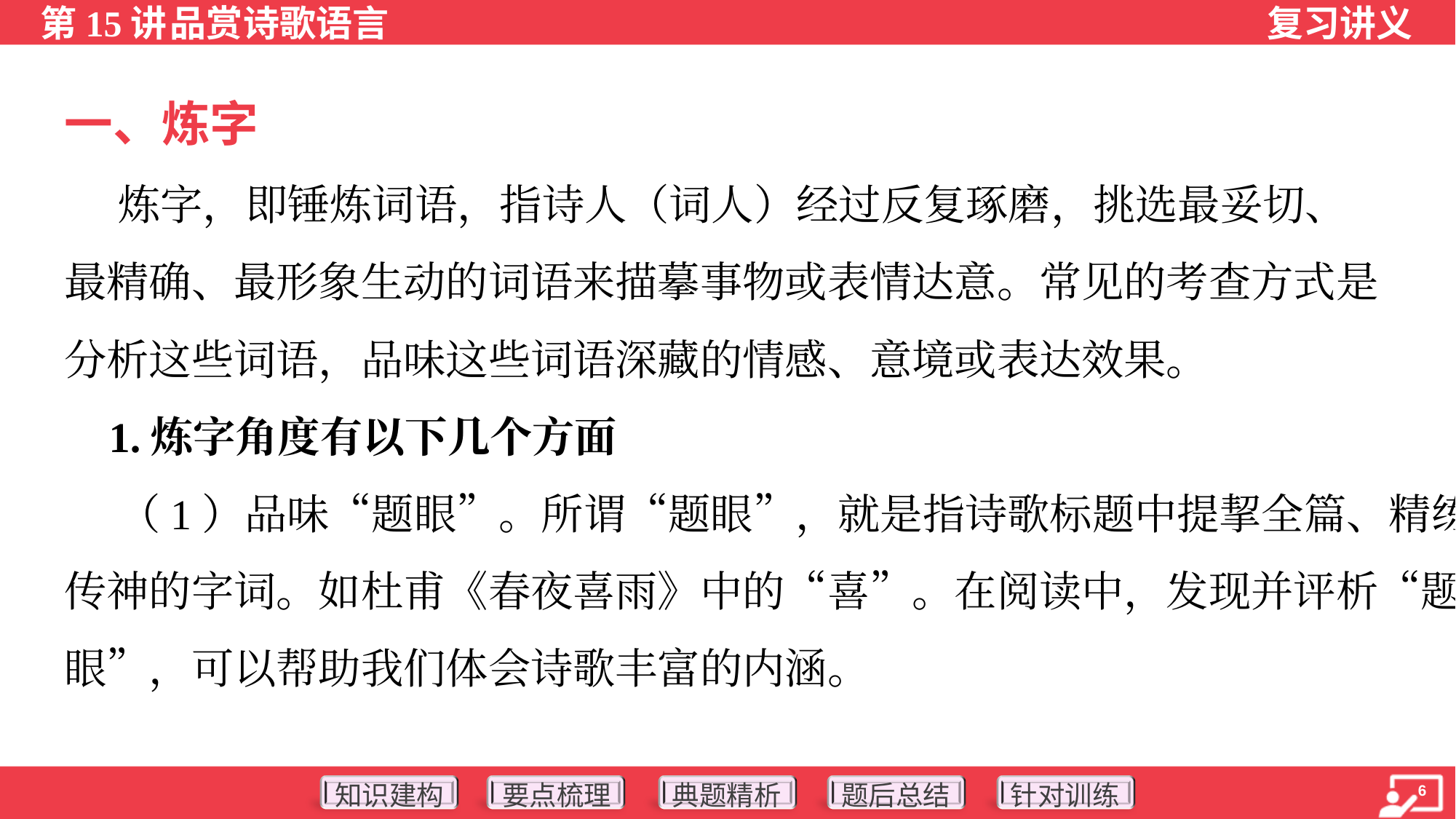

一、炼字
    炼字，即锤炼词语，指诗人（词人）经过反复琢磨，挑选最妥切、
最精确、最形象生动的词语来描摹事物或表情达意。常见的考查方式是
分析这些词语，品味这些词语深藏的情感、意境或表达效果。
    1.炼字角度有以下几个方面
    （1）品味“题眼”。所谓“题眼”，就是指诗歌标题中提挈全篇、精练
传神的字词。如杜甫《春夜喜雨》中的“喜”。在阅读中，发现并评析“题
眼”，可以帮助我们体会诗歌丰富的内涵。